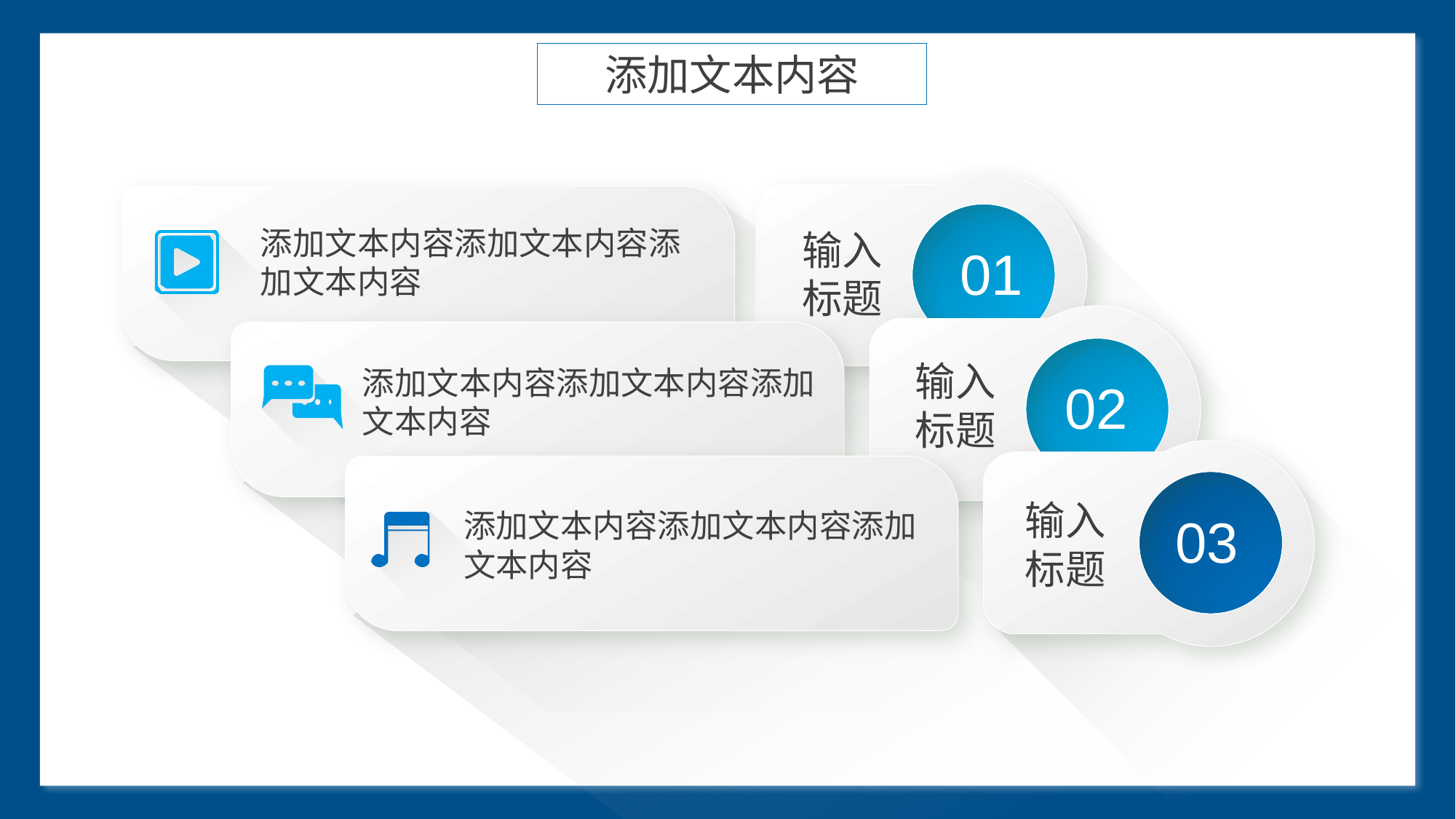

添加文本内容
#

输入标题
添加文本内容添加文本内容添加文本内容

01

输入标题
添加文本内容添加文本内容添加文本内容

02

输入标题
03
添加文本内容添加文本内容添加文本内容